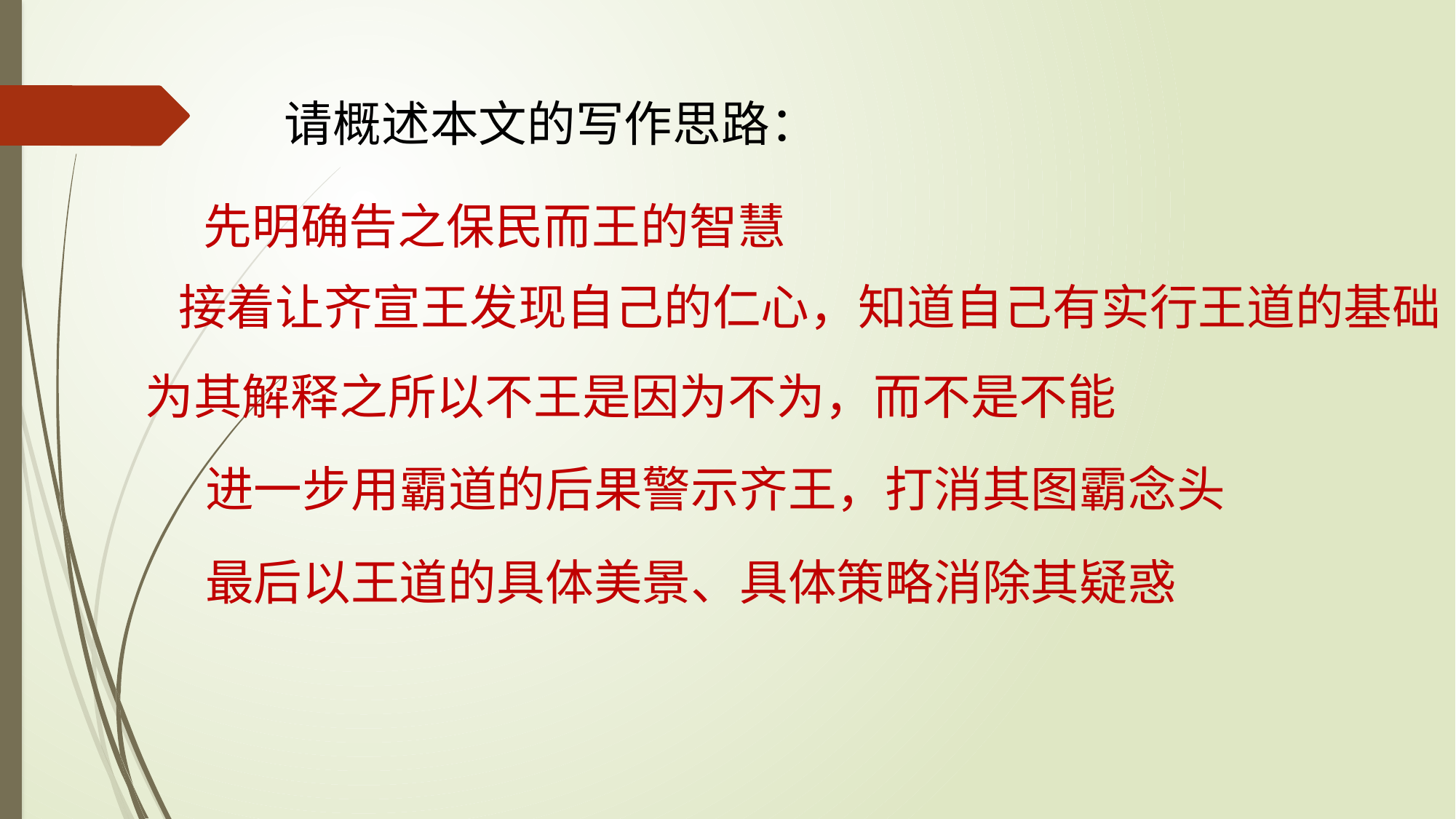

请概述本文的写作思路：
先明确告之保民而王的智慧
接着让齐宣王发现自己的仁心，知道自己有实行王道的基础
为其解释之所以不王是因为不为，而不是不能
进一步用霸道的后果警示齐王，打消其图霸念头
最后以王道的具体美景、具体策略消除其疑惑